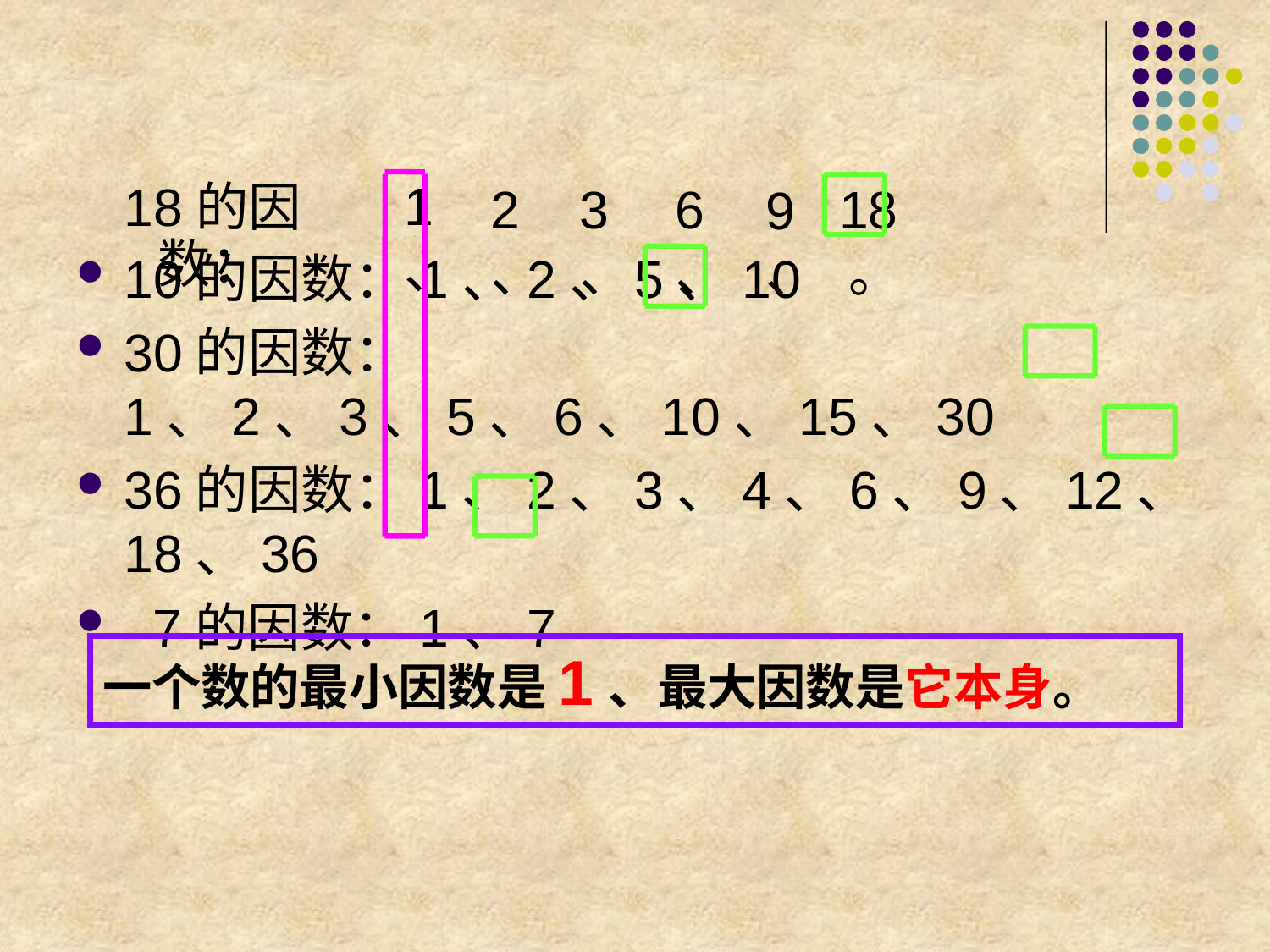

1、
2、
3、
6、
18。
9、

 18的因数：

10的因数：1、2、5、10
30的因数：1、2、3、5、6、10、15、30
36的因数：1、2、3、4、6、9、12、18、36
  7的因数：1、7

一个数的最小因数是1、最大因数是它本身。